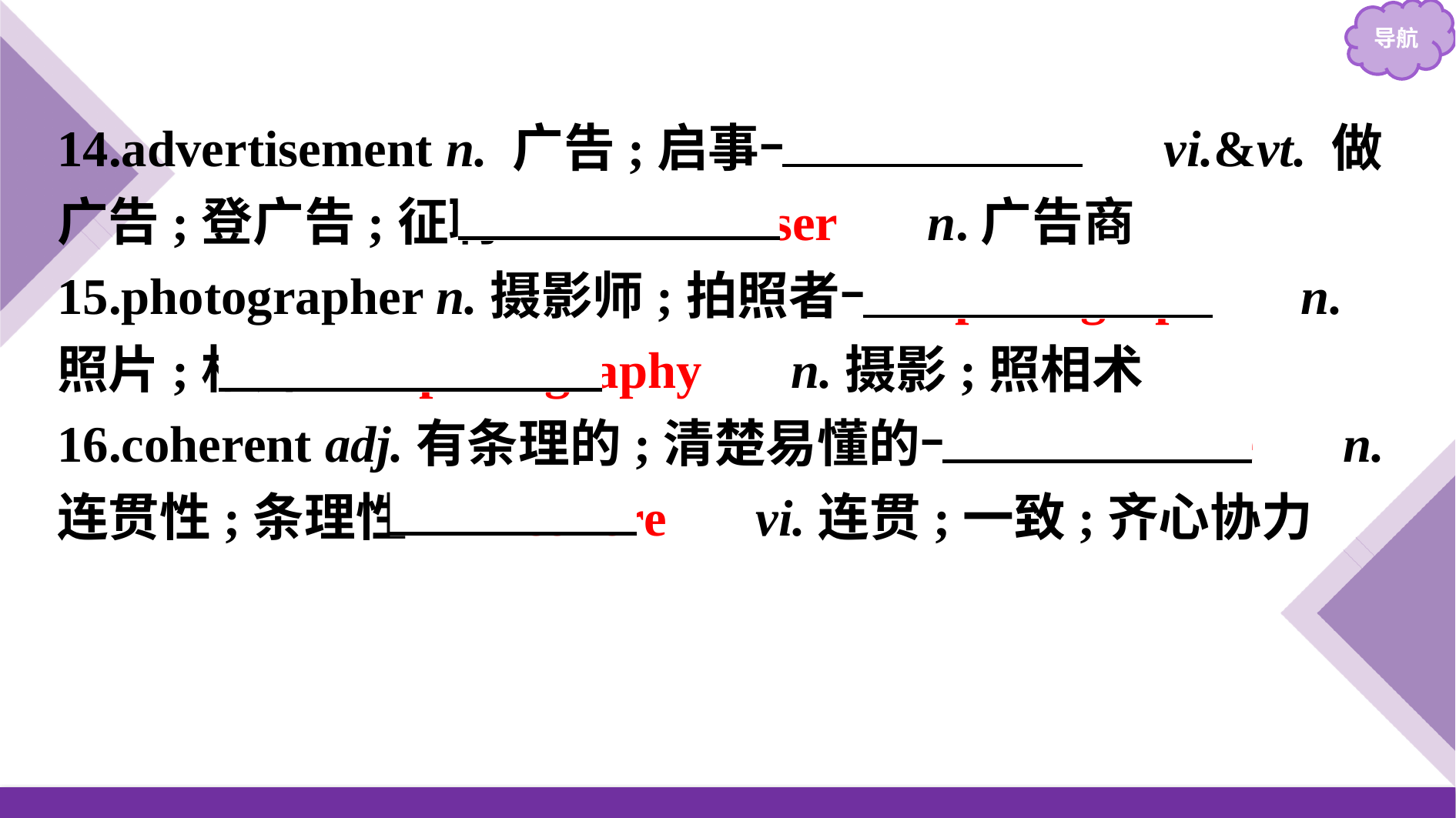

14.advertisement n. 广告;启事→　advertise　 vi.&vt. 做广告;登广告;征聘→　advertiser　 n.广告商
15.photographer n.摄影师;拍照者→　photograph　 n. 照片;相片→　photography　 n.摄影;照相术
16.coherent adj.有条理的;清楚易懂的→　coherence　 n.连贯性;条理性→　cohere　 vi.连贯;一致;齐心协力